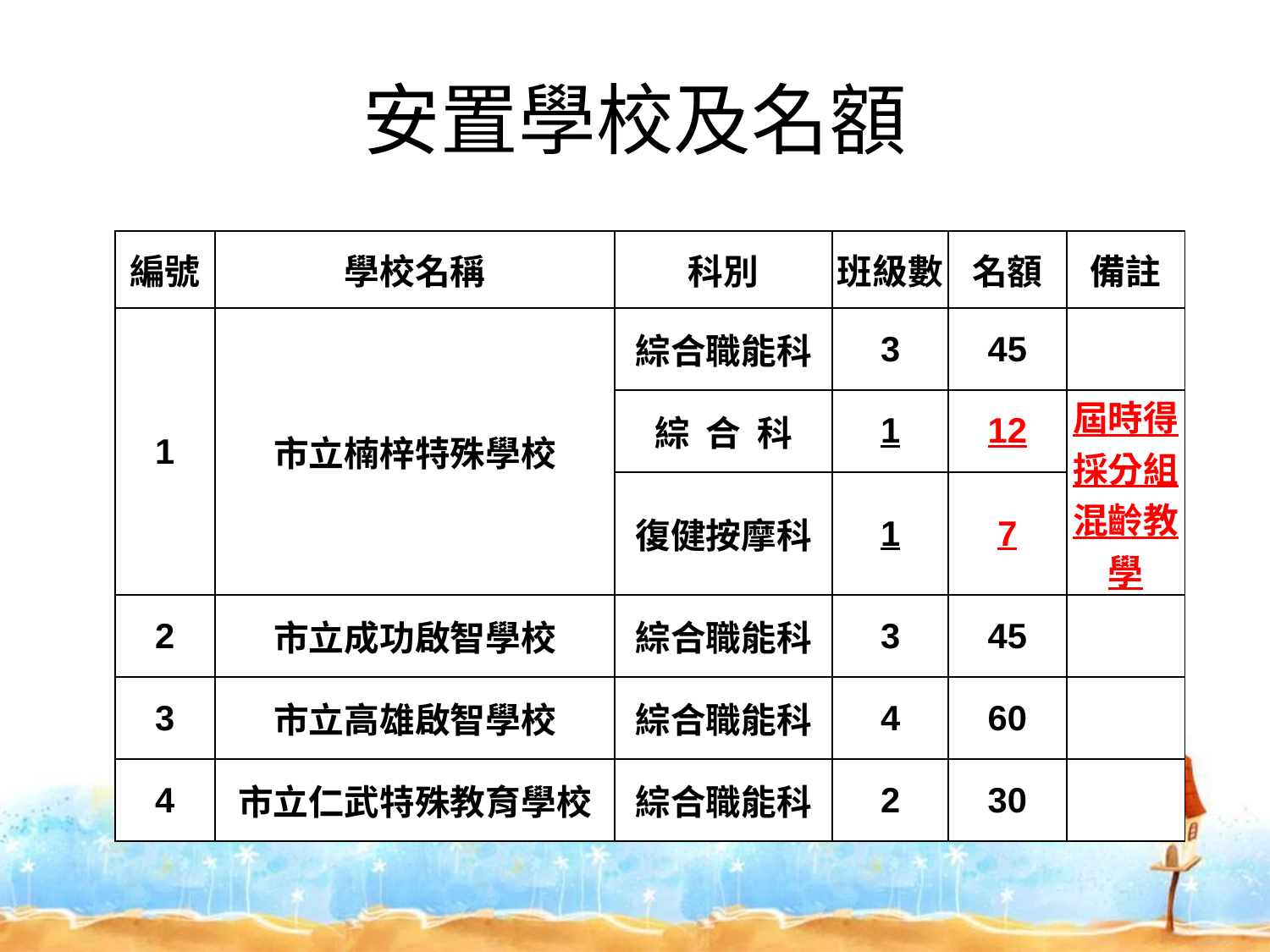

# 安置學校及名額
| 編號 | 學校名稱 | 科別 | 班級數 | 名額 | 備註 |
| --- | --- | --- | --- | --- | --- |
| 1 | 市立楠梓特殊學校 | 綜合職能科 | 3 | 45 |  |
|  |  | 綜 合 科 | 1 | 12 | 屆時得採分組混齡教學 |
|  |  | 復健按摩科 | 1 | 7 |  |
| 2 | 市立成功啟智學校 | 綜合職能科 | 3 | 45 |  |
| 3 | 市立高雄啟智學校 | 綜合職能科 | 4 | 60 |  |
| 4 | 市立仁武特殊教育學校 | 綜合職能科 | 2 | 30 |  |